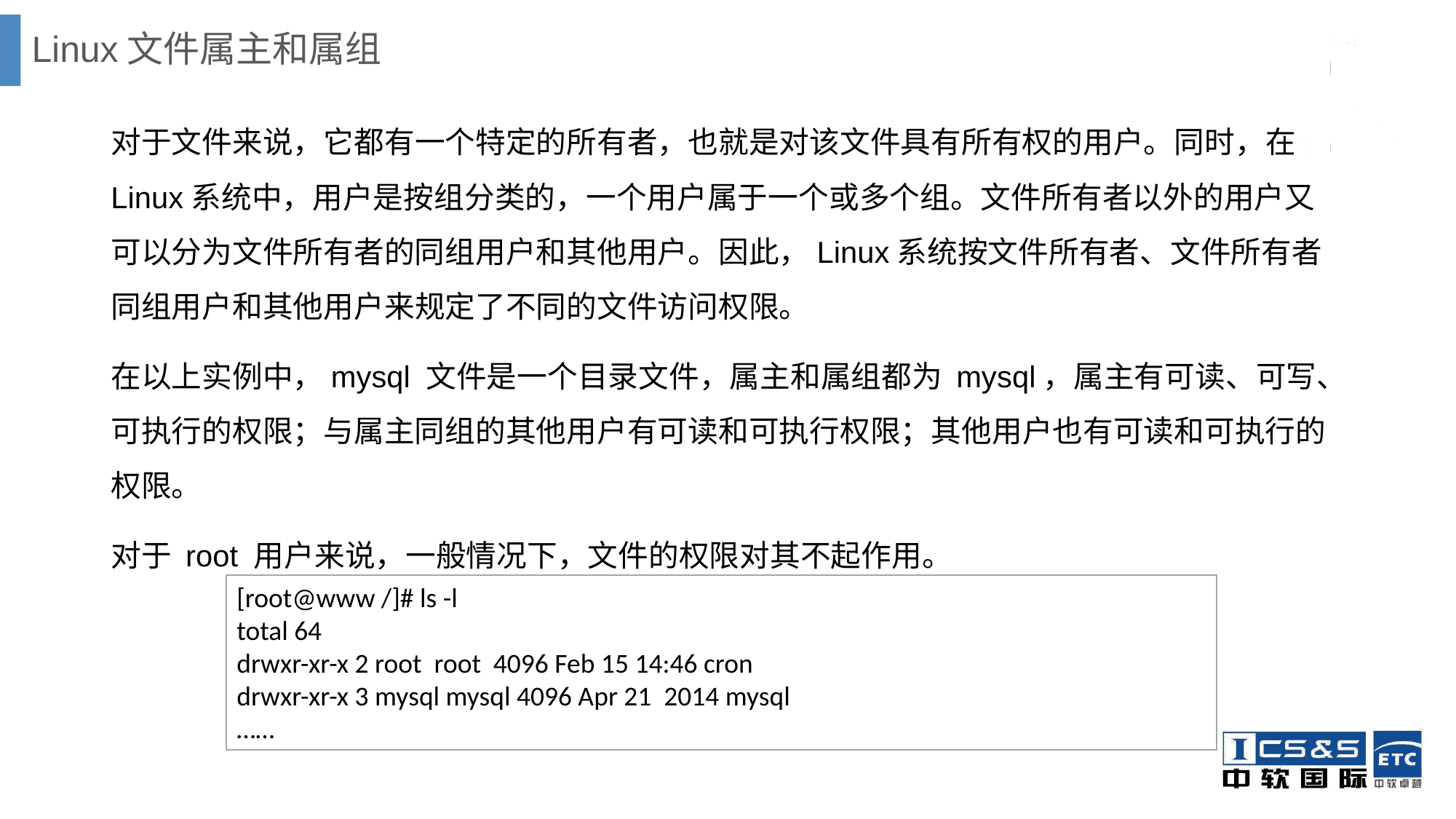

# Linux文件属主和属组
对于文件来说，它都有一个特定的所有者，也就是对该文件具有所有权的用户。同时，在Linux系统中，用户是按组分类的，一个用户属于一个或多个组。文件所有者以外的用户又可以分为文件所有者的同组用户和其他用户。因此，Linux系统按文件所有者、文件所有者同组用户和其他用户来规定了不同的文件访问权限。
在以上实例中，mysql 文件是一个目录文件，属主和属组都为 mysql，属主有可读、可写、可执行的权限；与属主同组的其他用户有可读和可执行权限；其他用户也有可读和可执行的权限。
对于 root 用户来说，一般情况下，文件的权限对其不起作用。
[root@www /]# ls -l
total 64
drwxr-xr-x 2 root  root  4096 Feb 15 14:46 cron
drwxr-xr-x 3 mysql mysql 4096 Apr 21  2014 mysql
……